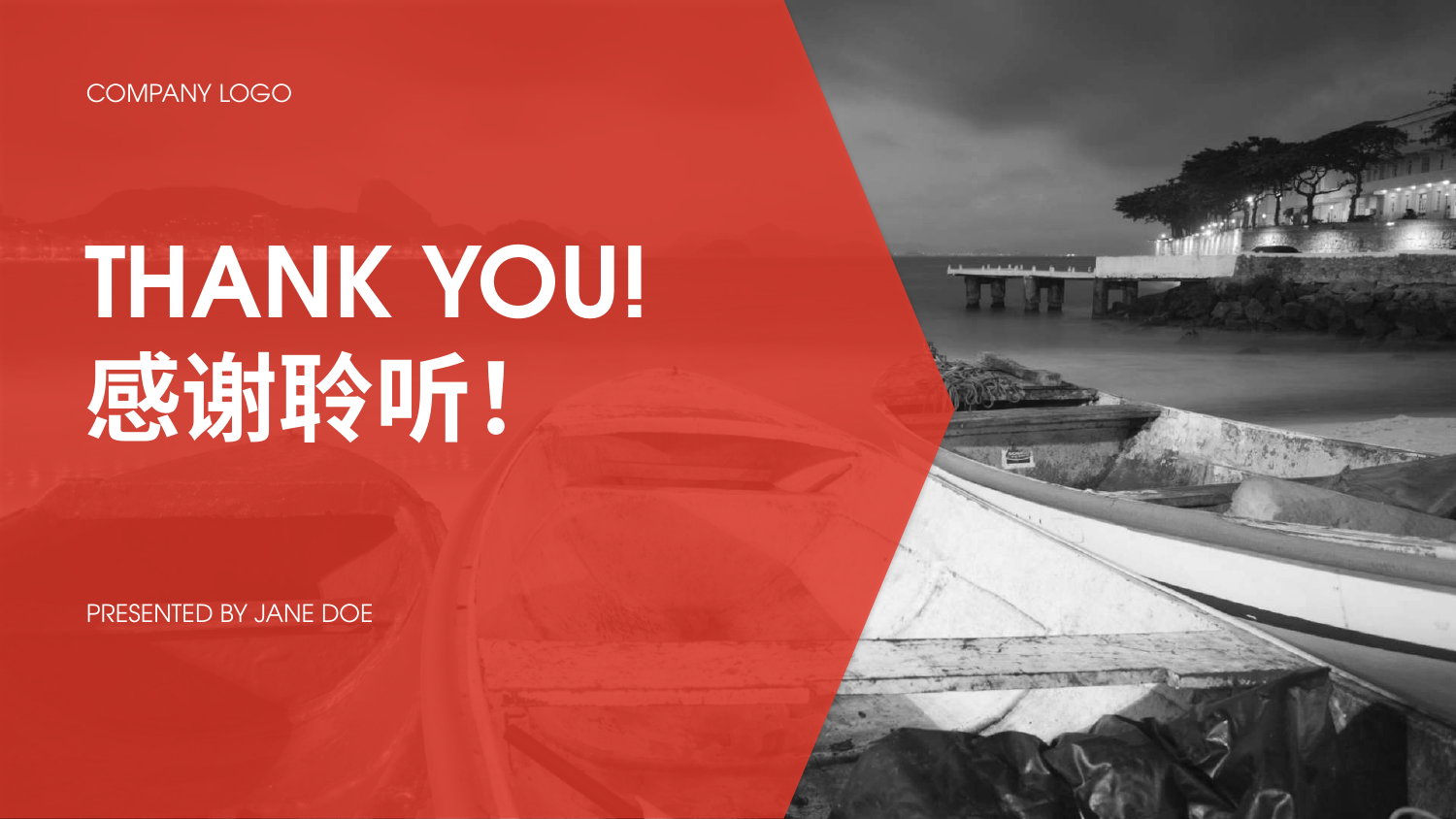

COMPANY LOGO
THANK YOU!
感谢聆听！
PRESENTED BY JANE DOE